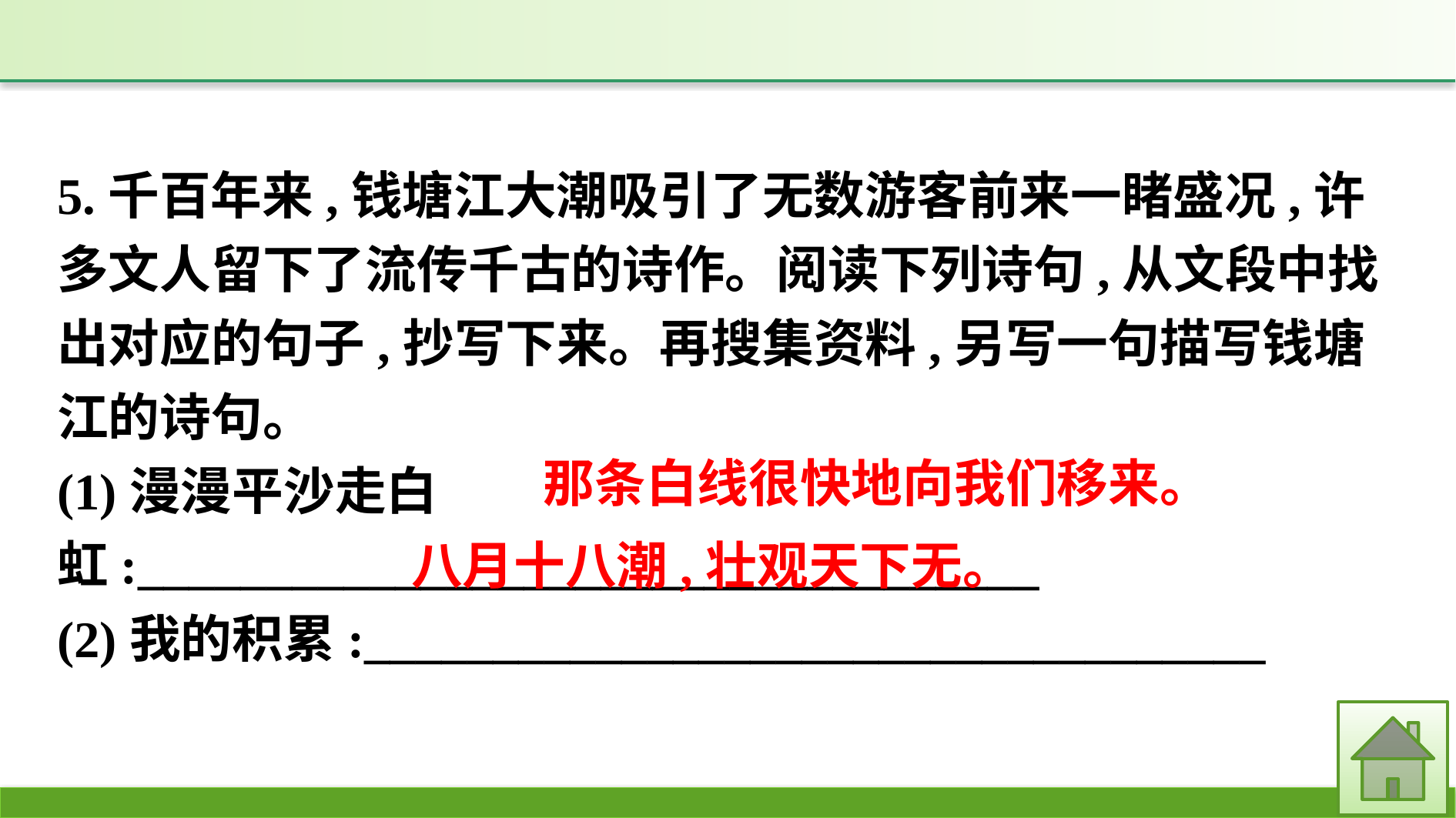

5.千百年来,钱塘江大潮吸引了无数游客前来一睹盛况,许多文人留下了流传千古的诗作。阅读下列诗句,从文段中找出对应的句子,抄写下来。再搜集资料,另写一句描写钱塘江的诗句。
(1)漫漫平沙走白虹:___________________________________
(2)我的积累:___________________________________
那条白线很快地向我们移来。
八月十八潮,壮观天下无。